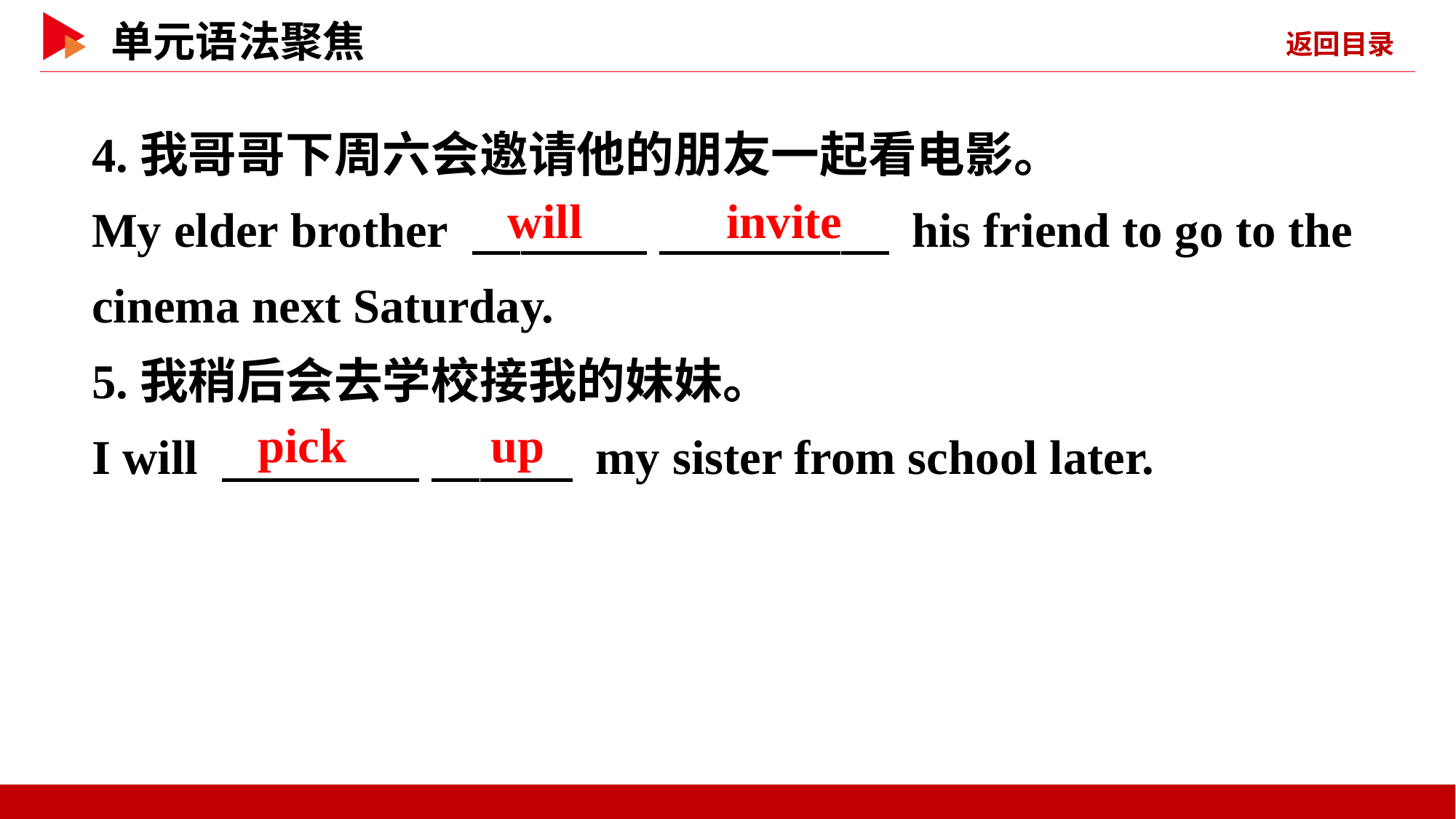

4.我哥哥下周六会邀请他的朋友一起看电影。
My elder brother 　       　 　            　 his friend to go to the cinema next Saturday.
5.我稍后会去学校接我的妹妹。
I will 　         　 　    　 my sister from school later.
will 　 　invite
pick 　 　up